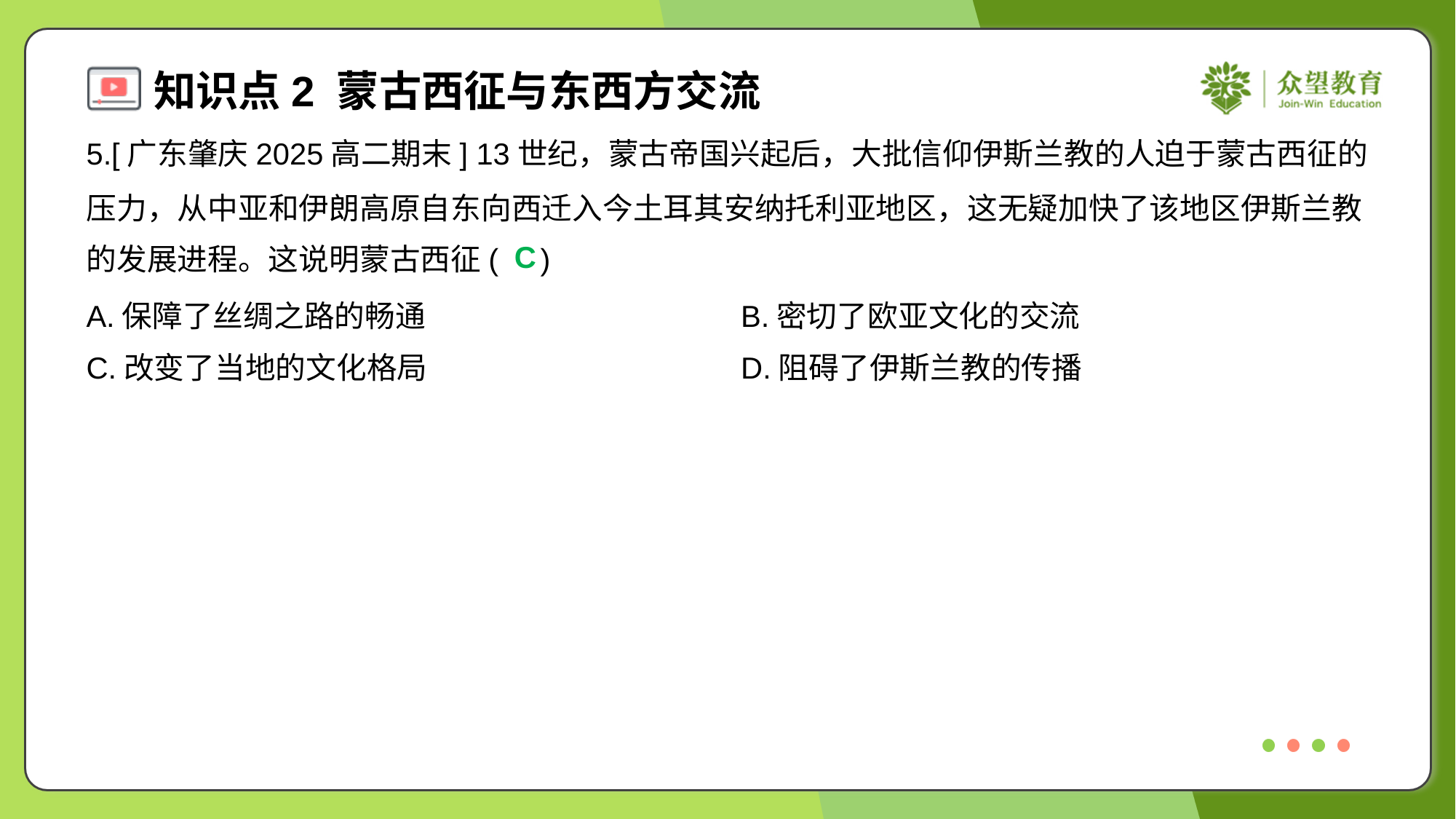

5.[广东肇庆2025高二期末] 13世纪，蒙古帝国兴起后，大批信仰伊斯兰教的人迫于蒙古西征的
压力，从中亚和伊朗高原自东向西迁入今土耳其安纳托利亚地区，这无疑加快了该地区伊斯兰教
的发展进程。这说明蒙古西征(     )
C
A.保障了丝绸之路的畅通	B.密切了欧亚文化的交流
C.改变了当地的文化格局	D.阻碍了伊斯兰教的传播